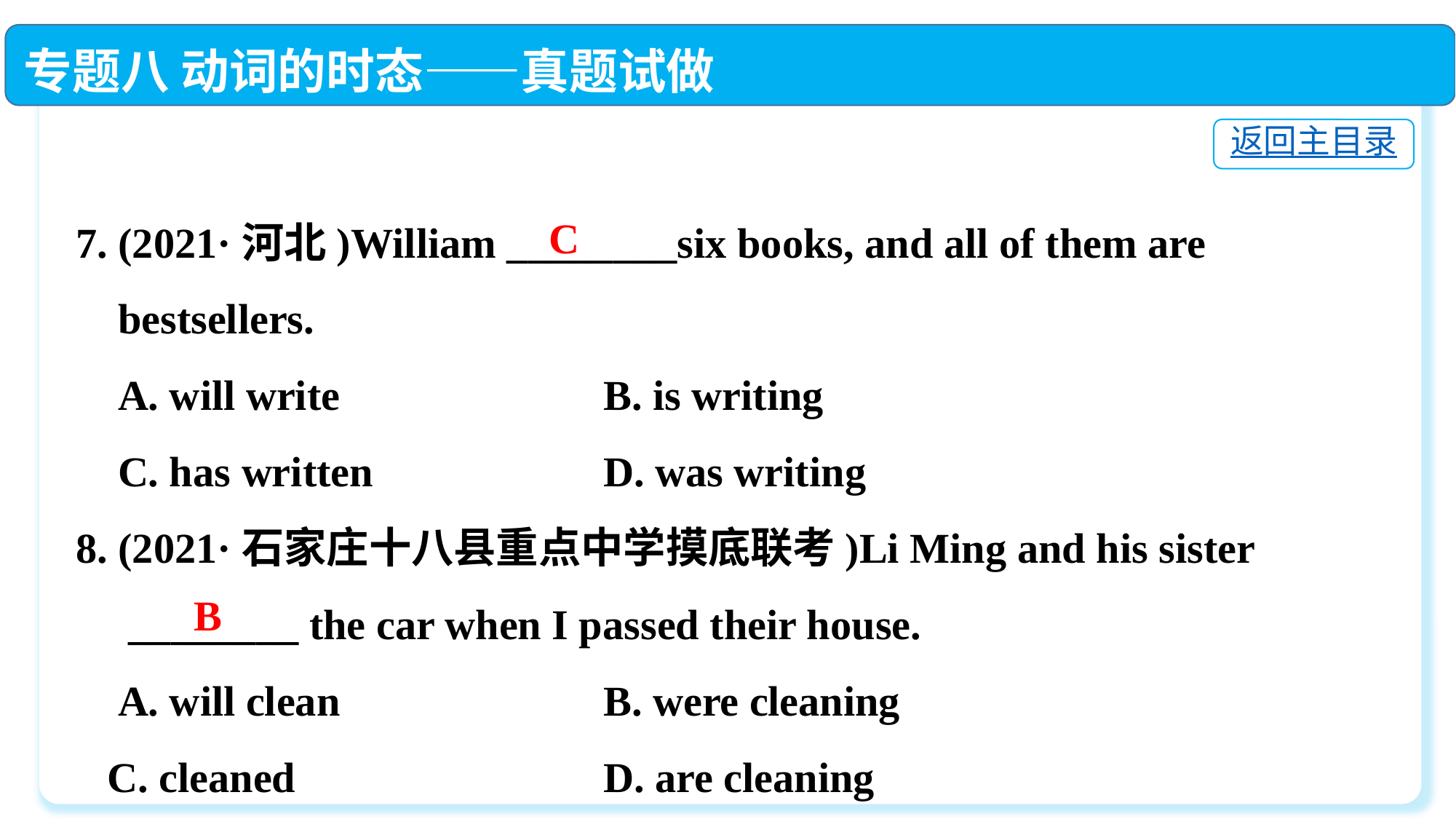

专题八 动词的时态——真题试做

返回主目录
7. (2021·河北)William ________six books, and all of them are
    bestsellers.
    A. will write	                   B. is writing
    C. has written	                   D. was writing
8. (2021·石家庄十八县重点中学摸底联考)Li Ming and his sister
     ________ the car when I passed their house.
    A. will clean	                   B. were cleaning
   C. cleaned	                   D. are cleaning
C
B